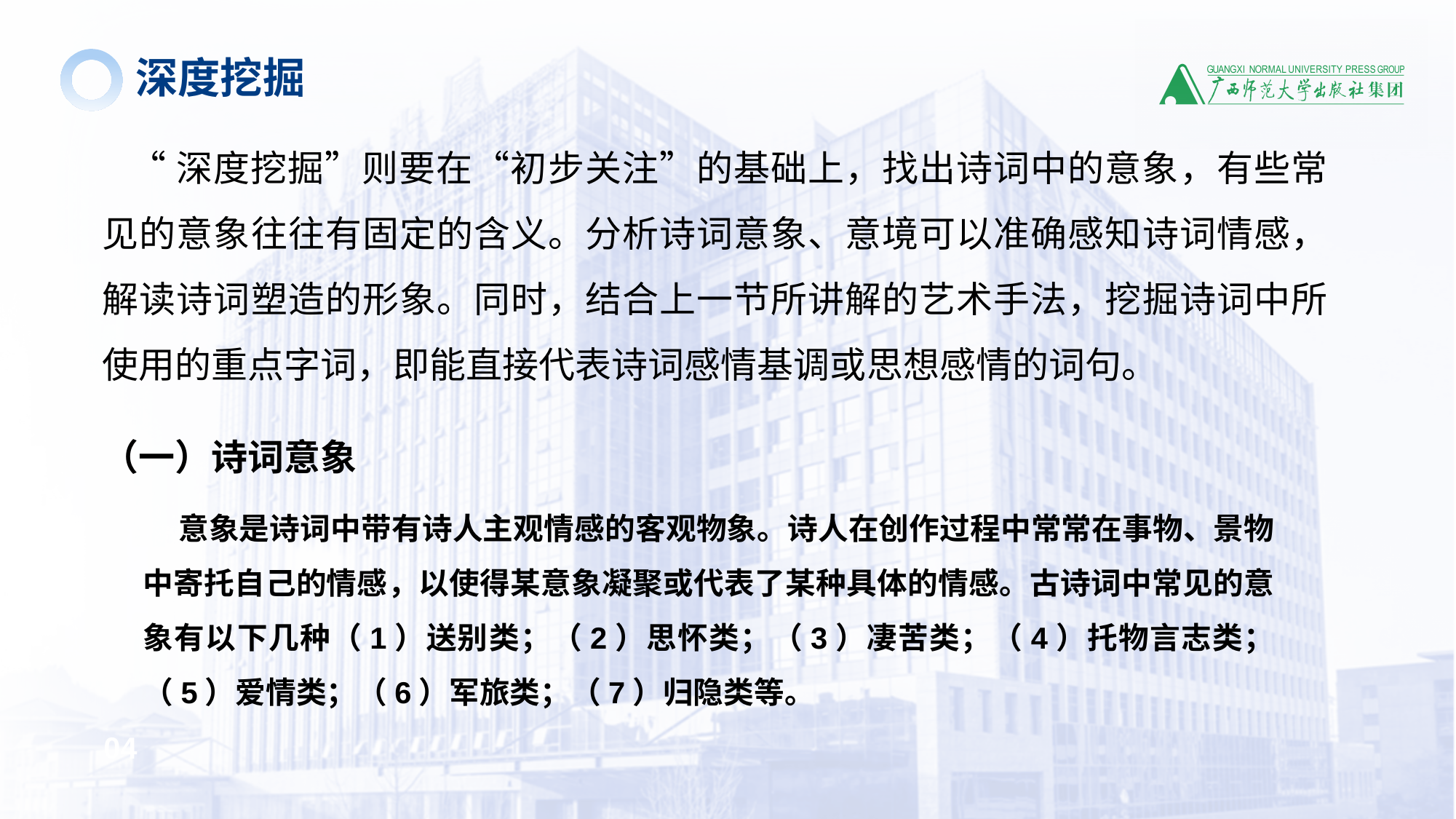

深度挖掘

   “深度挖掘”则要在“初步关注”的基础上，找出诗词中的意象，有些常见的意象往往有固定的含义。分析诗词意象、意境可以准确感知诗词情感，解读诗词塑造的形象。同时，结合上一节所讲解的艺术手法，挖掘诗词中所使用的重点字词，即能直接代表诗词感情基调或思想感情的词句。
（一）诗词意象
    意象是诗词中带有诗人主观情感的客观物象。诗人在创作过程中常常在事物、景物中寄托自己的情感，以使得某意象凝聚或代表了某种具体的情感。古诗词中常见的意象有以下几种（1）送别类；（2）思怀类；（3）凄苦类；（4）托物言志类；（5）爱情类；（6）军旅类；（7）归隐类等。
04